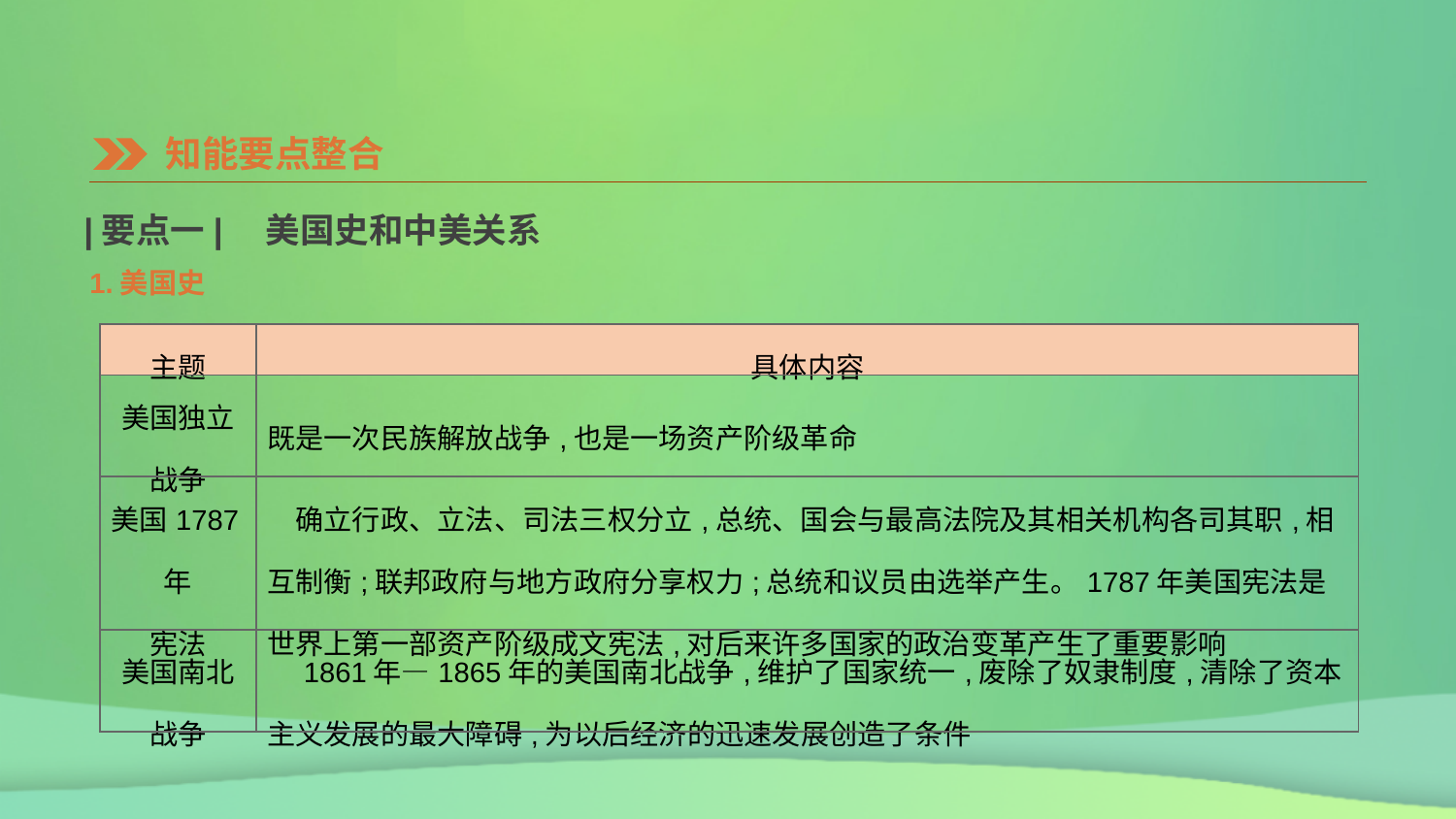

知能要点整合

|要点一|　美国史和中美关系
1.美国史
| 主题 | 具体内容 |
| --- | --- |
| 美国独立 战争 | 既是一次民族解放战争,也是一场资产阶级革命 |
| 美国1787年 宪法 | 确立行政、立法、司法三权分立,总统、国会与最高法院及其相关机构各司其职,相互制衡;联邦政府与地方政府分享权力;总统和议员由选举产生。1787年美国宪法是世界上第一部资产阶级成文宪法,对后来许多国家的政治变革产生了重要影响 |
| 美国南北 战争 | 1861年—1865年的美国南北战争,维护了国家统一,废除了奴隶制度,清除了资本主义发展的最大障碍,为以后经济的迅速发展创造了条件 |